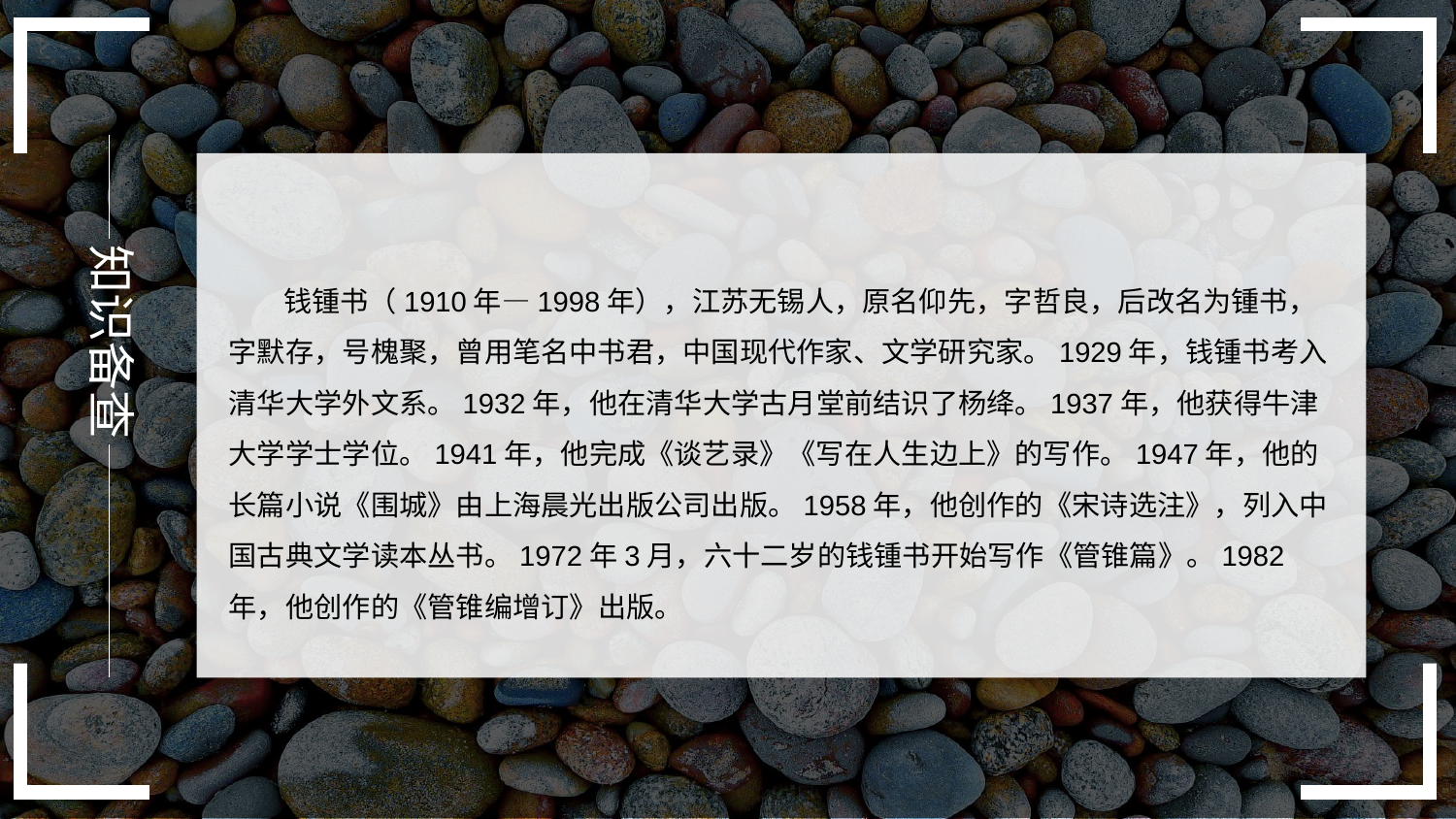

知识备查

钱锺书（1910年—1998年），江苏无锡人，原名仰先，字哲良，后改名为锺书，字默存，号槐聚，曾用笔名中书君，中国现代作家、文学研究家。1929年，钱锺书考入清华大学外文系。1932年，他在清华大学古月堂前结识了杨绛。1937年，他获得牛津大学学士学位。1941年，他完成《谈艺录》《写在人生边上》的写作。1947年，他的长篇小说《围城》由上海晨光出版公司出版。1958年，他创作的《宋诗选注》，列入中国古典文学读本丛书。1972年3月，六十二岁的钱锺书开始写作《管锥篇》。1982年，他创作的《管锥编增订》出版。